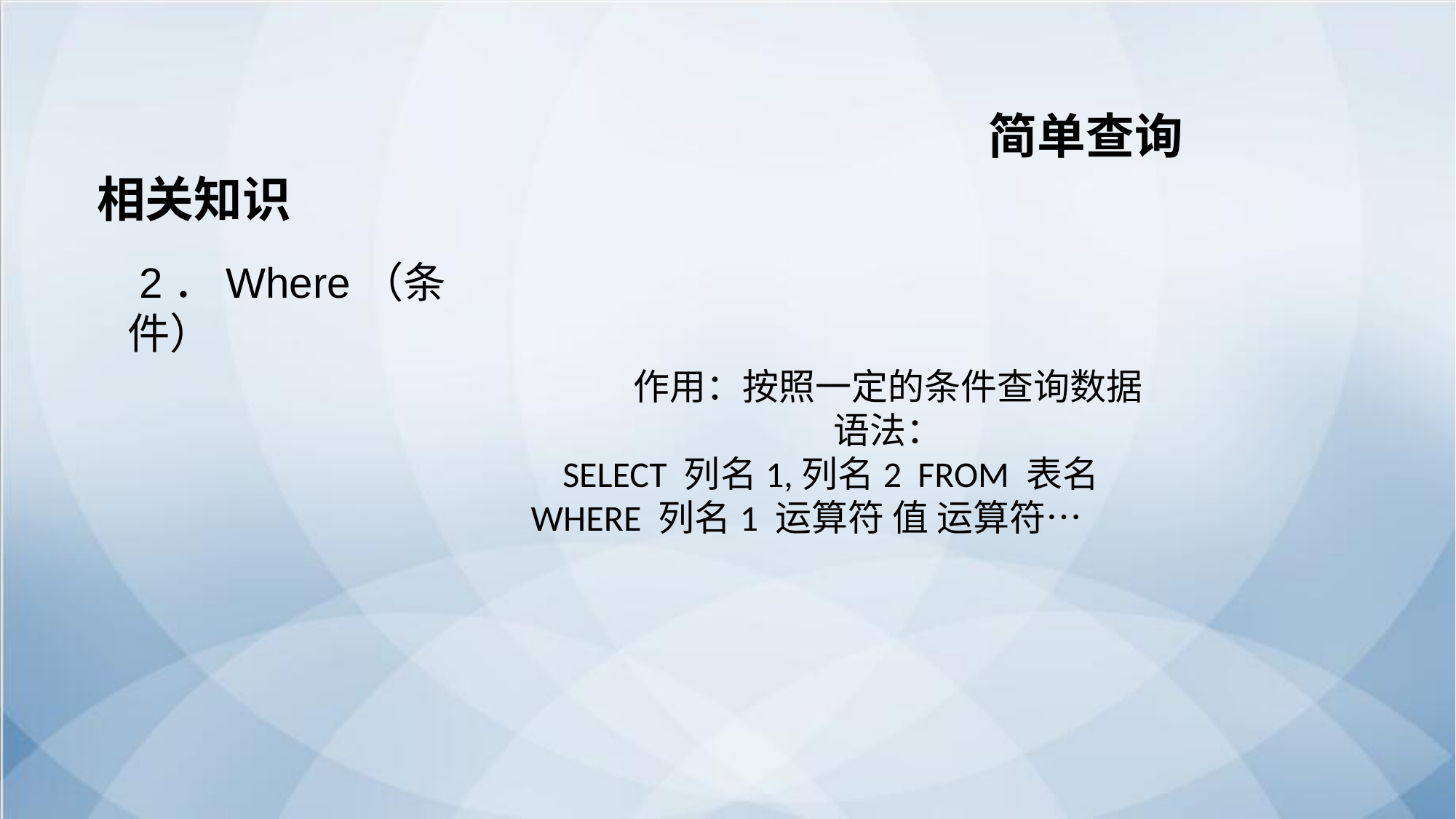

简单查询
相关知识
 2．Where（条件）
作用：按照一定的条件查询数据
语法：
SELECT 列名1,列名2  FROM 表名 WHERE 列名1 运算符 值 运算符…